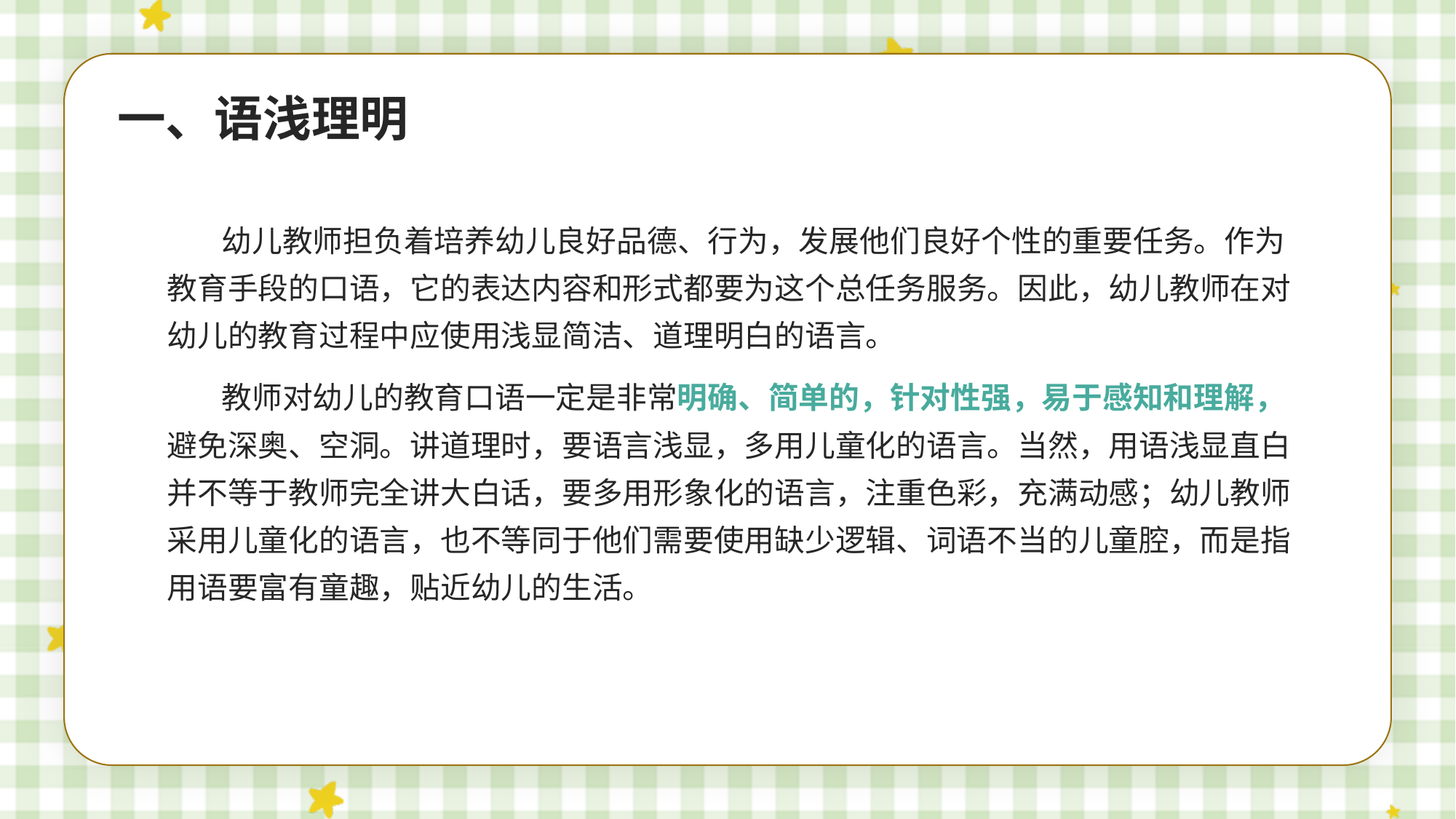

一、语浅理明
幼儿教师担负着培养幼儿良好品德、行为，发展他们良好个性的重要任务。作为教育手段的口语，它的表达内容和形式都要为这个总任务服务。因此，幼儿教师在对幼儿的教育过程中应使用浅显简洁、道理明白的语言。
教师对幼儿的教育口语一定是非常明确、简单的，针对性强，易于感知和理解，避免深奥、空洞。讲道理时，要语言浅显，多用儿童化的语言。当然，用语浅显直白并不等于教师完全讲大白话，要多用形象化的语言，注重色彩，充满动感；幼儿教师采用儿童化的语言，也不等同于他们需要使用缺少逻辑、词语不当的儿童腔，而是指用语要富有童趣，贴近幼儿的生活。